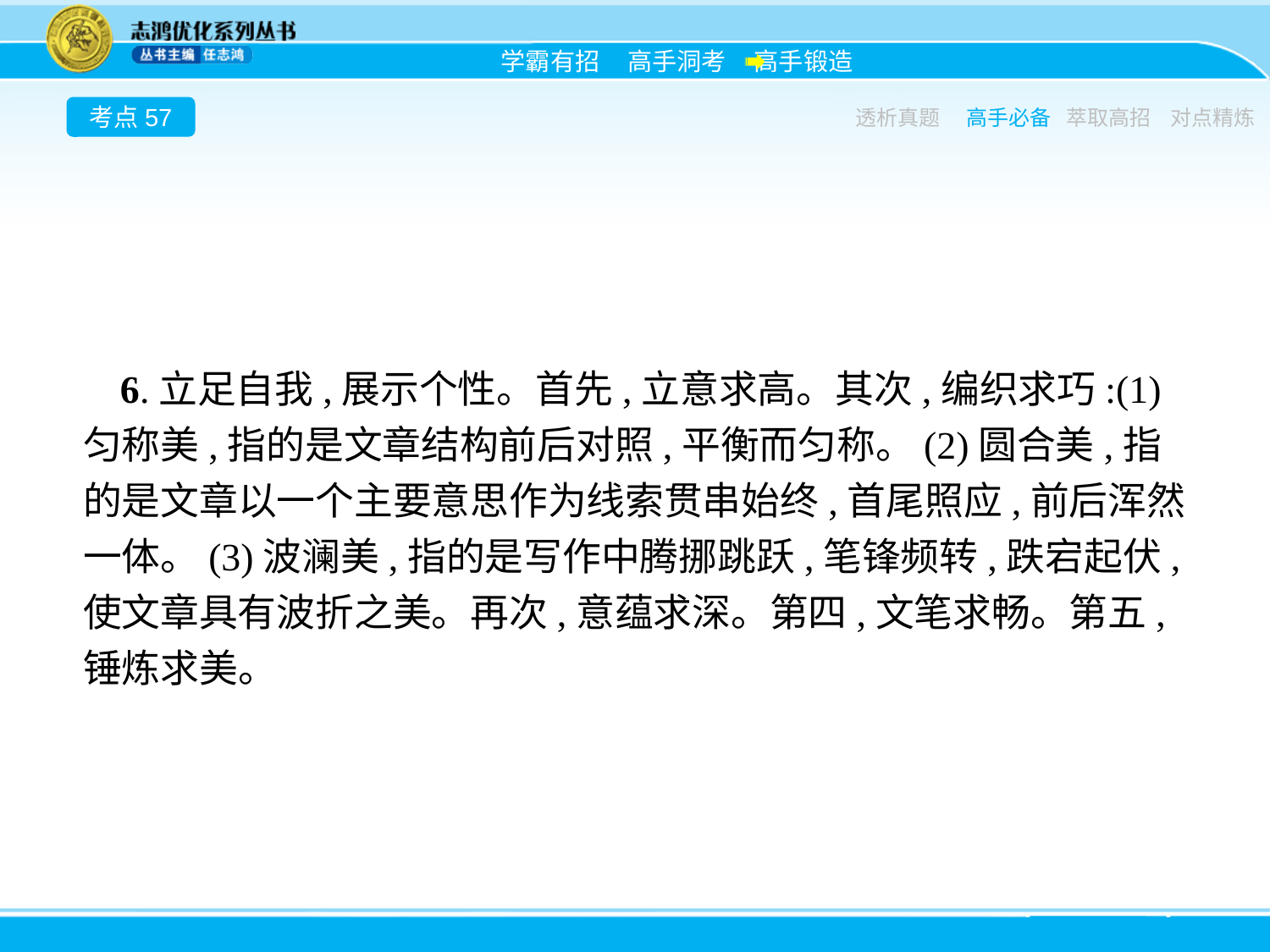

考点57
透析真题
高手必备
萃取高招
对点精炼
6.立足自我,展示个性。首先,立意求高。其次,编织求巧:(1)匀称美,指的是文章结构前后对照,平衡而匀称。(2)圆合美,指的是文章以一个主要意思作为线索贯串始终,首尾照应,前后浑然一体。(3)波澜美,指的是写作中腾挪跳跃,笔锋频转,跌宕起伏,使文章具有波折之美。再次,意蕴求深。第四,文笔求畅。第五,锤炼求美。